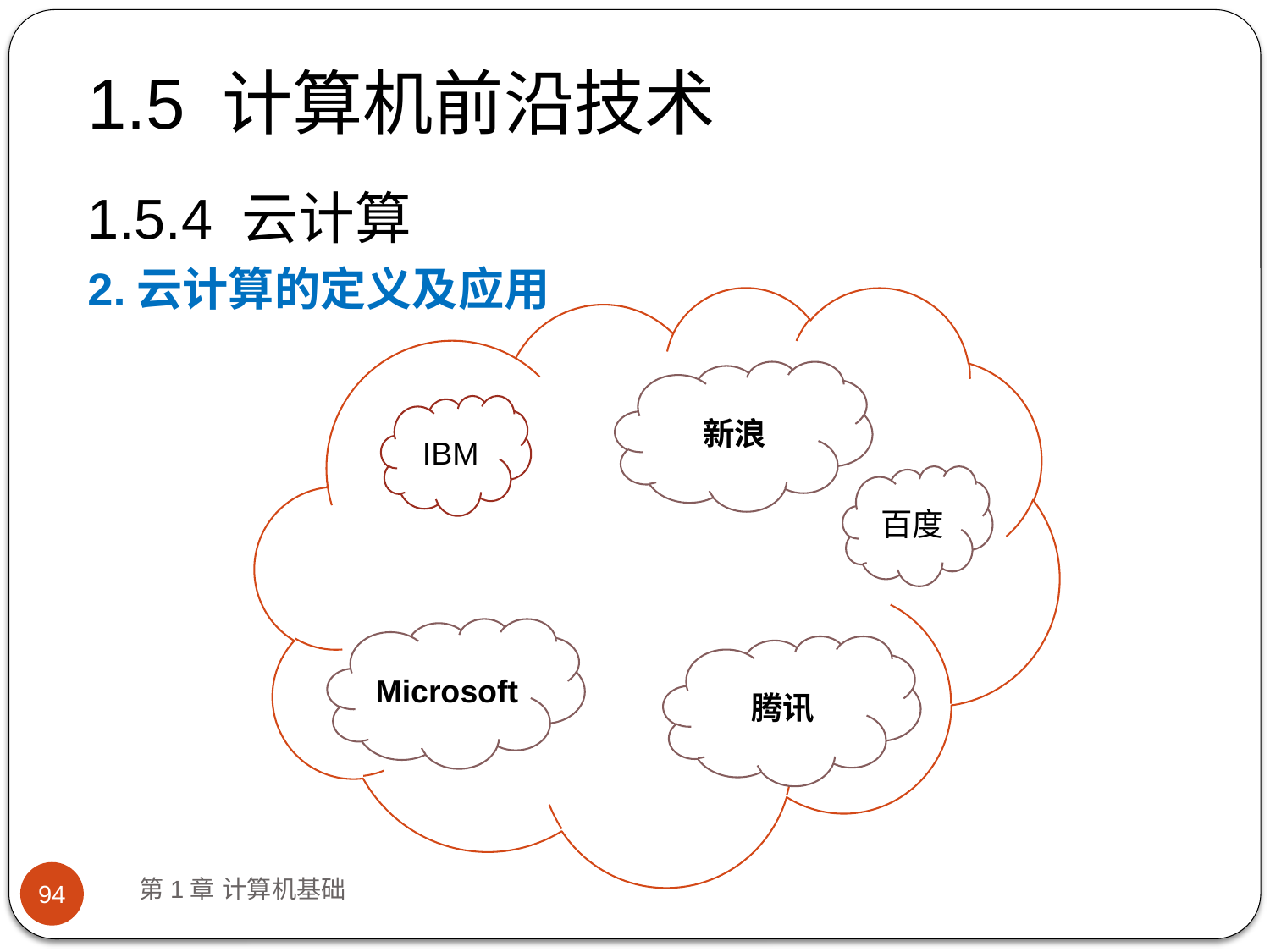

# 1.5 计算机前沿技术
1.5.4 云计算
2.云计算的定义及应用

新浪
IBM
百度
Microsoft
腾讯
第1章 计算机基础
94